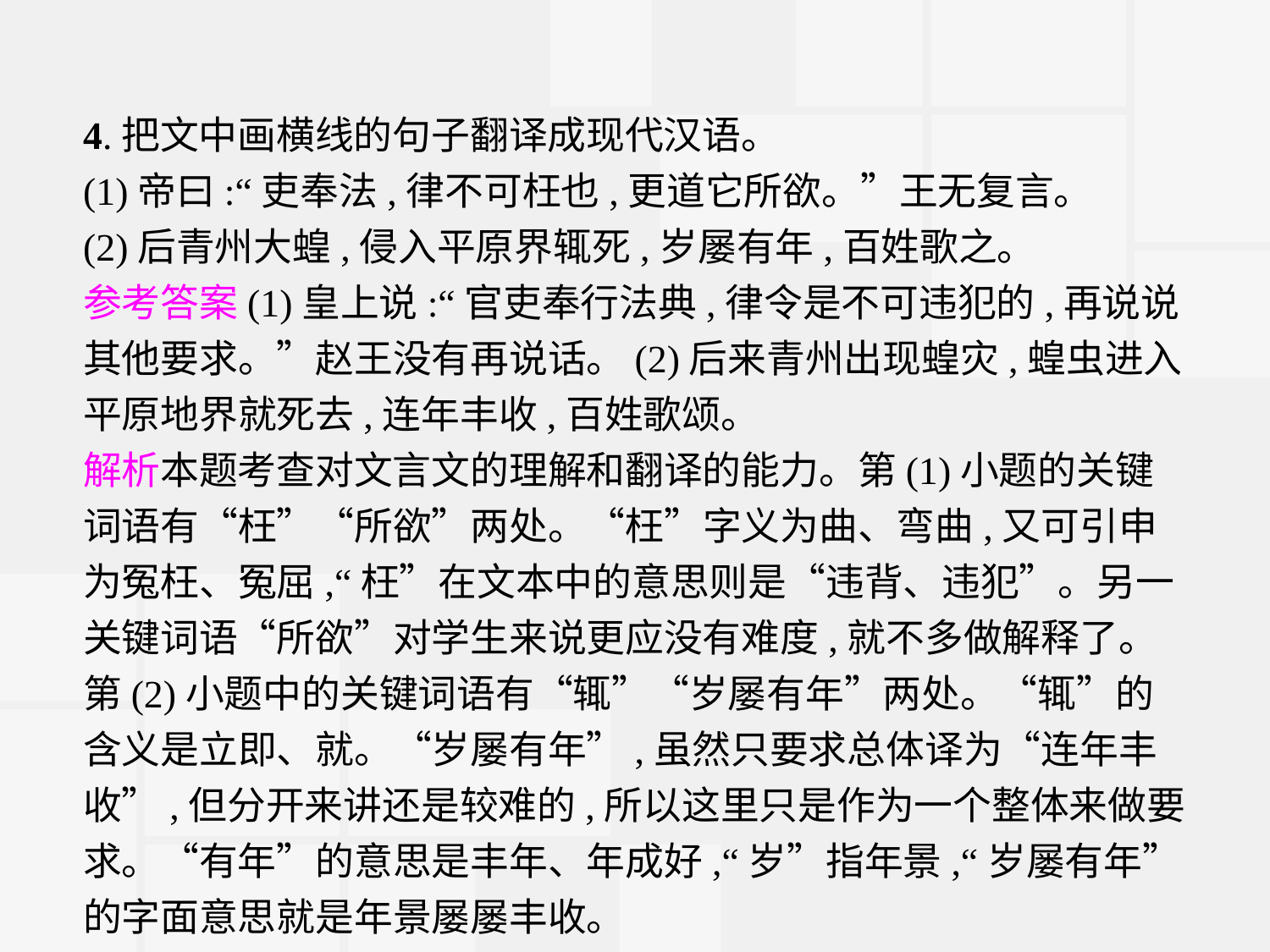

4.把文中画横线的句子翻译成现代汉语。
(1)帝曰:“吏奉法,律不可枉也,更道它所欲。”王无复言。
(2)后青州大蝗,侵入平原界辄死,岁屡有年,百姓歌之。
参考答案(1)皇上说:“官吏奉行法典,律令是不可违犯的,再说说其他要求。”赵王没有再说话。(2)后来青州出现蝗灾,蝗虫进入平原地界就死去,连年丰收,百姓歌颂。
解析本题考查对文言文的理解和翻译的能力。第(1)小题的关键词语有“枉”“所欲”两处。“枉”字义为曲、弯曲,又可引申为冤枉、冤屈,“枉”在文本中的意思则是“违背、违犯”。另一关键词语“所欲”对学生来说更应没有难度,就不多做解释了。第(2)小题中的关键词语有“辄”“岁屡有年”两处。“辄”的含义是立即、就。“岁屡有年”,虽然只要求总体译为“连年丰收”,但分开来讲还是较难的,所以这里只是作为一个整体来做要求。“有年”的意思是丰年、年成好,“岁”指年景,“岁屡有年”的字面意思就是年景屡屡丰收。